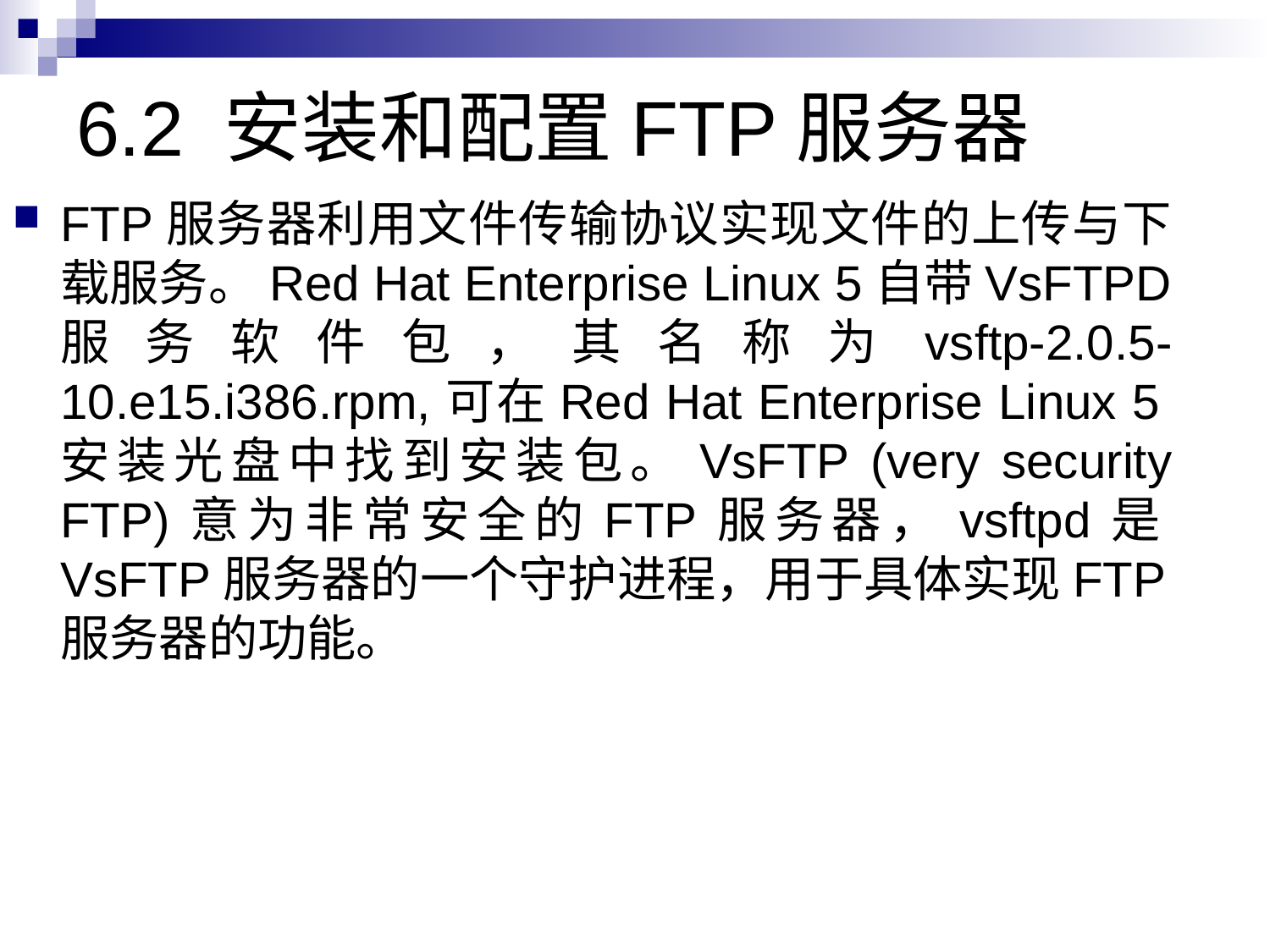

# 6.2 安装和配置FTP服务器
FTP服务器利用文件传输协议实现文件的上传与下载服务。Red Hat Enterprise Linux 5自带VsFTPD服务软件包，其名称为vsftp-2.0.5-10.e15.i386.rpm,可在Red Hat Enterprise Linux 5安装光盘中找到安装包。VsFTP (very security FTP)意为非常安全的FTP服务器，vsftpd是VsFTP服务器的一个守护进程，用于具体实现FTP服务器的功能。